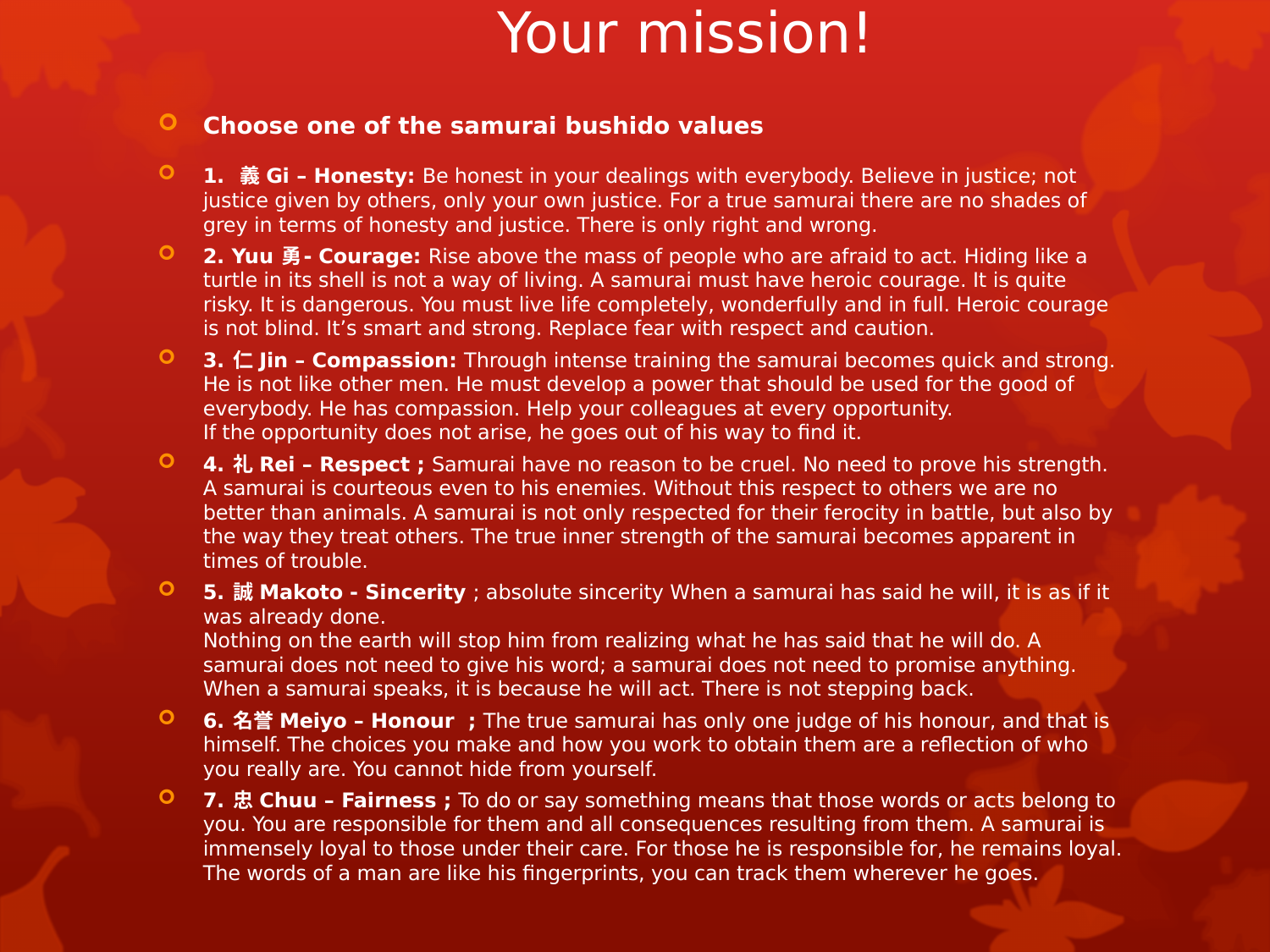

# Your mission!
Choose one of the samurai bushido values

1.  義 Gi – Honesty: Be honest in your dealings with everybody. Believe in justice; not justice given by others, only your own justice. For a true samurai there are no shades of grey in terms of honesty and justice. There is only right and wrong.
2. Yuu 勇- Courage: Rise above the mass of people who are afraid to act. Hiding like a turtle in its shell is not a way of living. A samurai must have heroic courage. It is quite risky. It is dangerous. You must live life completely, wonderfully and in full. Heroic courage is not blind. It’s smart and strong. Replace fear with respect and caution.
3. 仁 Jin – Compassion: Through intense training the samurai becomes quick and strong. He is not like other men. He must develop a power that should be used for the good of everybody. He has compassion. Help your colleagues at every opportunity.
If the opportunity does not arise, he goes out of his way to find it.
4. 礼 Rei – Respect ; Samurai have no reason to be cruel. No need to prove his strength. A samurai is courteous even to his enemies. Without this respect to others we are no better than animals. A samurai is not only respected for their ferocity in battle, but also by the way they treat others. The true inner strength of the samurai becomes apparent in times of trouble.
5. 誠 Makoto - Sincerity ; absolute sincerity When a samurai has said he will, it is as if it was already done.
Nothing on the earth will stop him from realizing what he has said that he will do. A samurai does not need to give his word; a samurai does not need to promise anything. When a samurai speaks, it is because he will act. There is not stepping back.
6. 名誉 Meiyo – Honour  ; The true samurai has only one judge of his honour, and that is himself. The choices you make and how you work to obtain them are a reflection of who you really are. You cannot hide from yourself.
7. 忠 Chuu – Fairness ; To do or say something means that those words or acts belong to you. You are responsible for them and all consequences resulting from them. A samurai is immensely loyal to those under their care. For those he is responsible for, he remains loyal. The words of a man are like his fingerprints, you can track them wherever he goes.